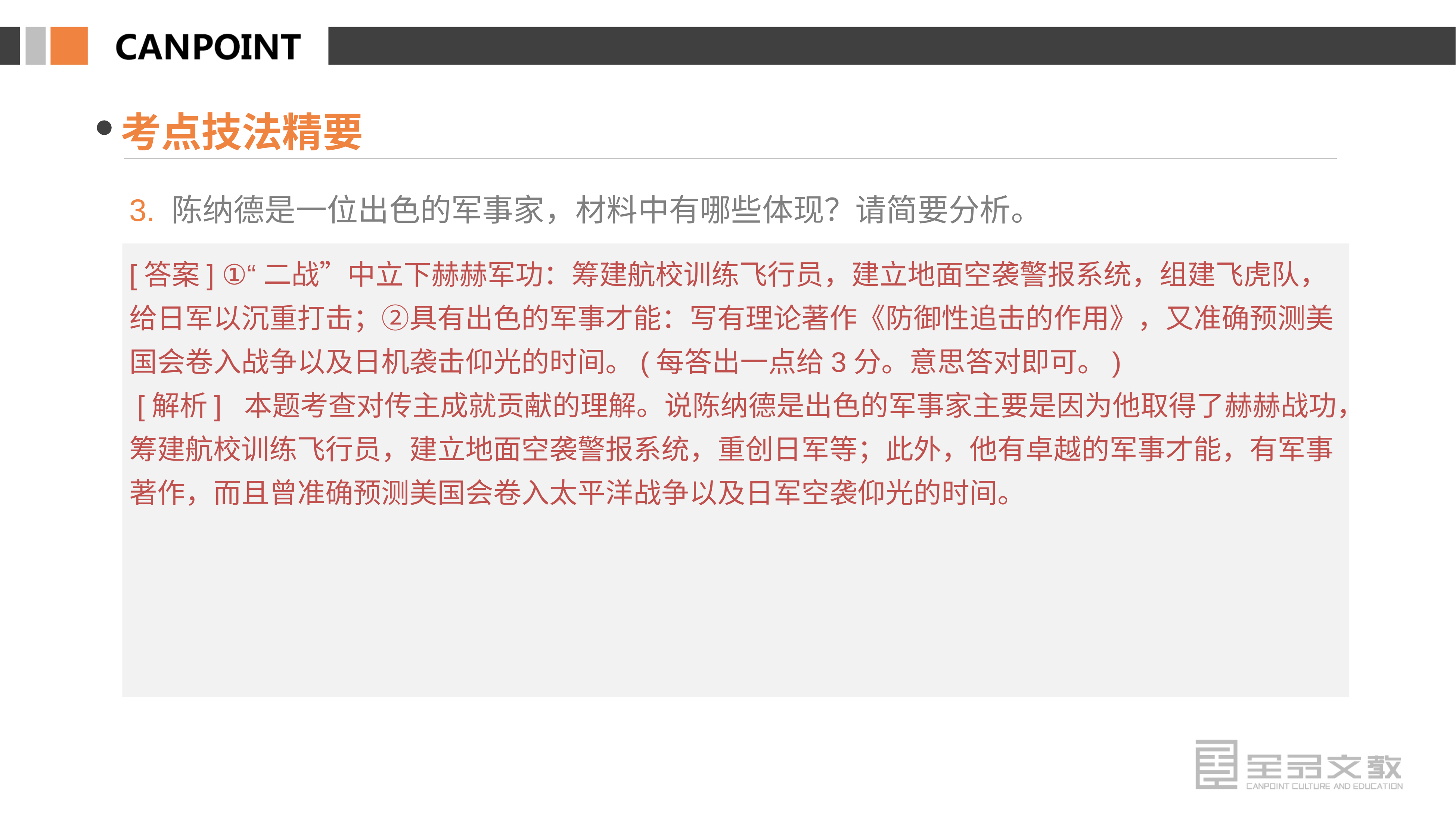

考点技法精要

3. 陈纳德是一位出色的军事家，材料中有哪些体现？请简要分析。

[答案] ①“二战”中立下赫赫军功：筹建航校训练飞行员，建立地面空袭警报系统，组建飞虎队，给日军以沉重打击；②具有出色的军事才能：写有理论著作《防御性追击的作用》，又准确预测美国会卷入战争以及日机袭击仰光的时间。(每答出一点给3分。意思答对即可。)
 [解析]  本题考查对传主成就贡献的理解。说陈纳德是出色的军事家主要是因为他取得了赫赫战功，筹建航校训练飞行员，建立地面空袭警报系统，重创日军等；此外，他有卓越的军事才能，有军事著作，而且曾准确预测美国会卷入太平洋战争以及日军空袭仰光的时间。